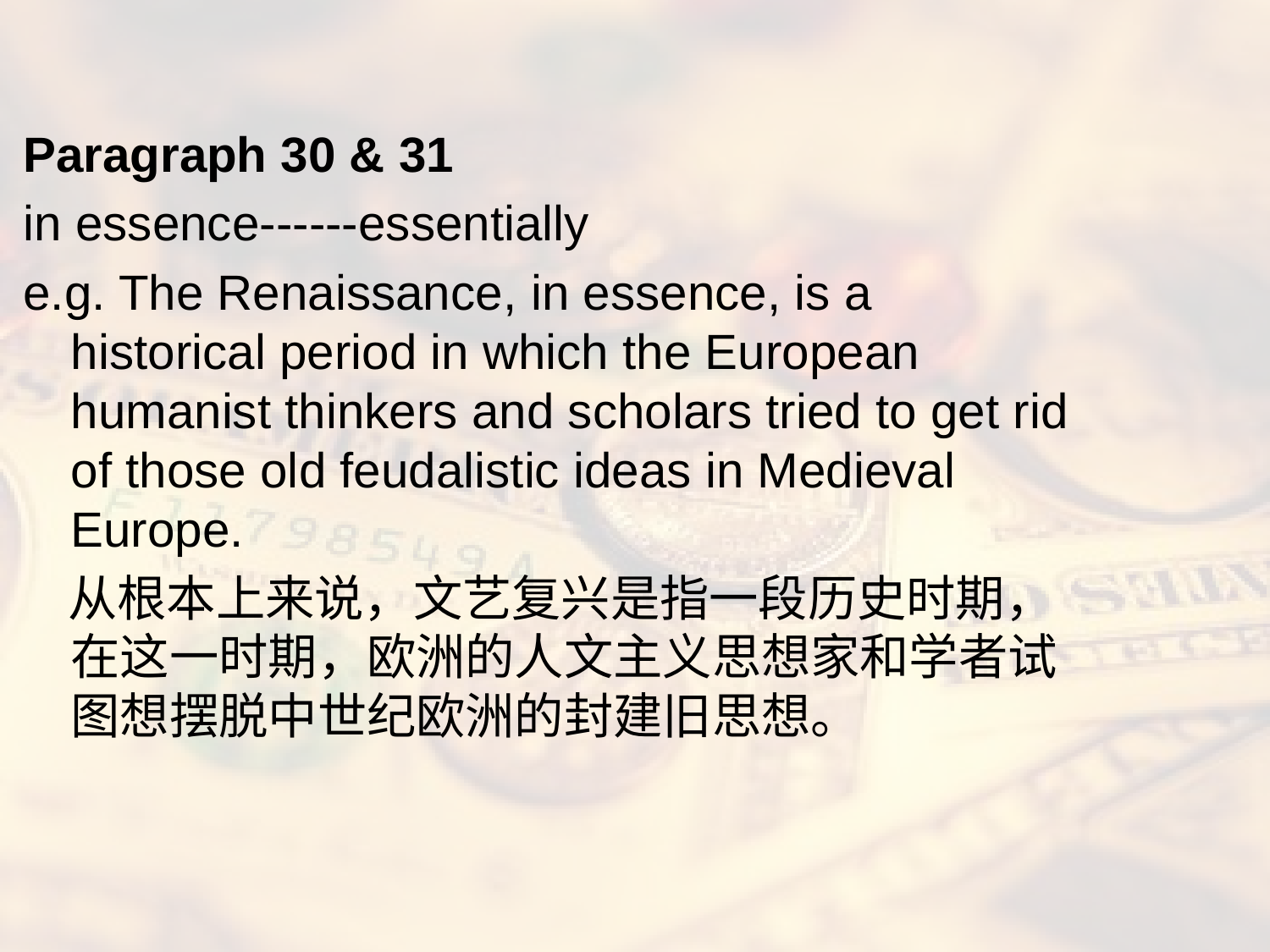

#
Paragraph 30 & 31
in essence------essentially
e.g. The Renaissance, in essence, is a historical period in which the European humanist thinkers and scholars tried to get rid of those old feudalistic ideas in Medieval Europe.
   从根本上来说，文艺复兴是指一段历史时期，在这一时期，欧洲的人文主义思想家和学者试图想摆脱中世纪欧洲的封建旧思想。